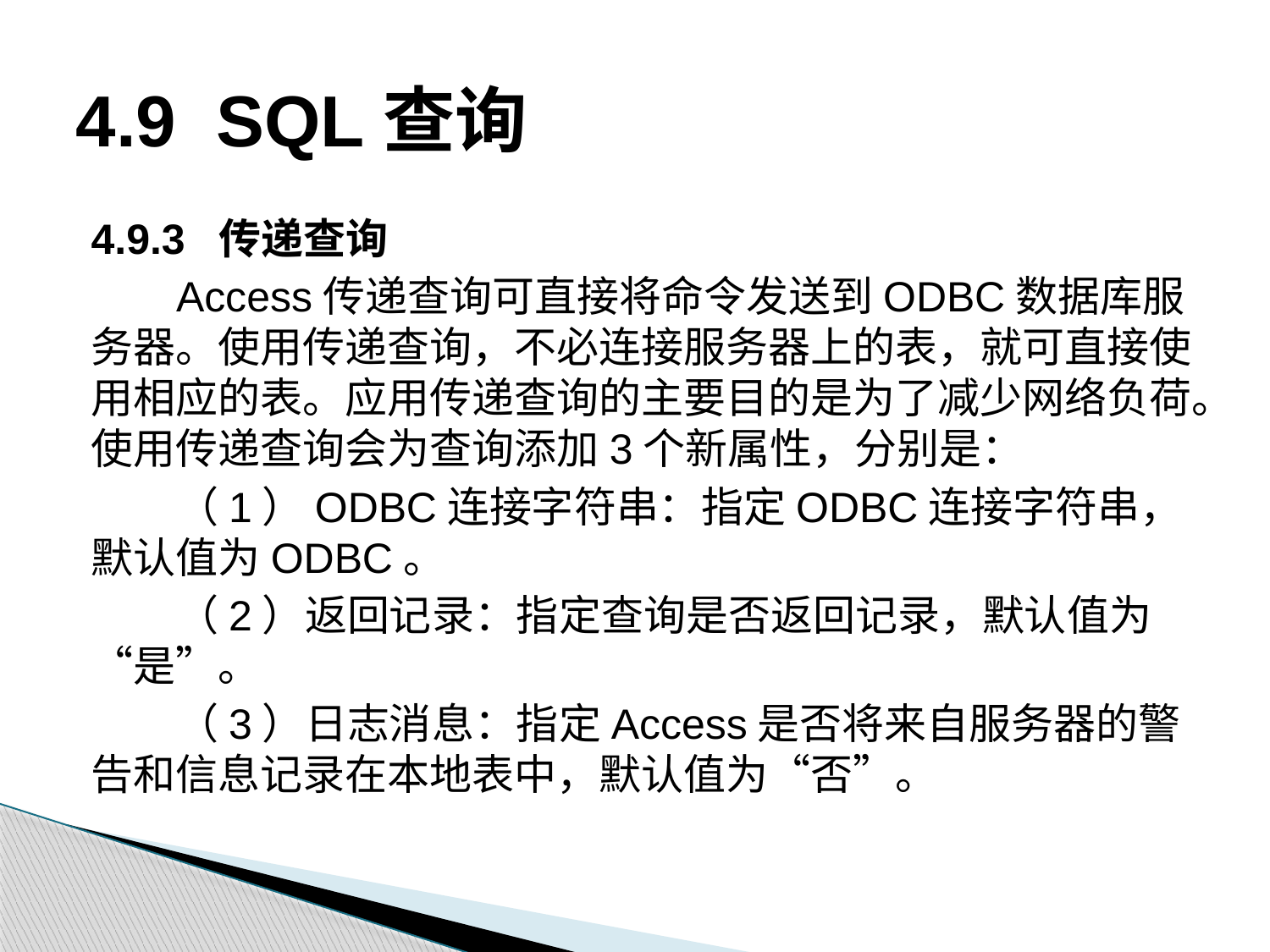

# 4.9  SQL查询
4.9.3  传递查询
Access传递查询可直接将命令发送到ODBC数据库服务器。使用传递查询，不必连接服务器上的表，就可直接使用相应的表。应用传递查询的主要目的是为了减少网络负荷。使用传递查询会为查询添加3个新属性，分别是：
（1）ODBC连接字符串：指定ODBC连接字符串，默认值为ODBC。
（2）返回记录：指定查询是否返回记录，默认值为“是”。
（3）日志消息：指定Access是否将来自服务器的警告和信息记录在本地表中，默认值为“否”。